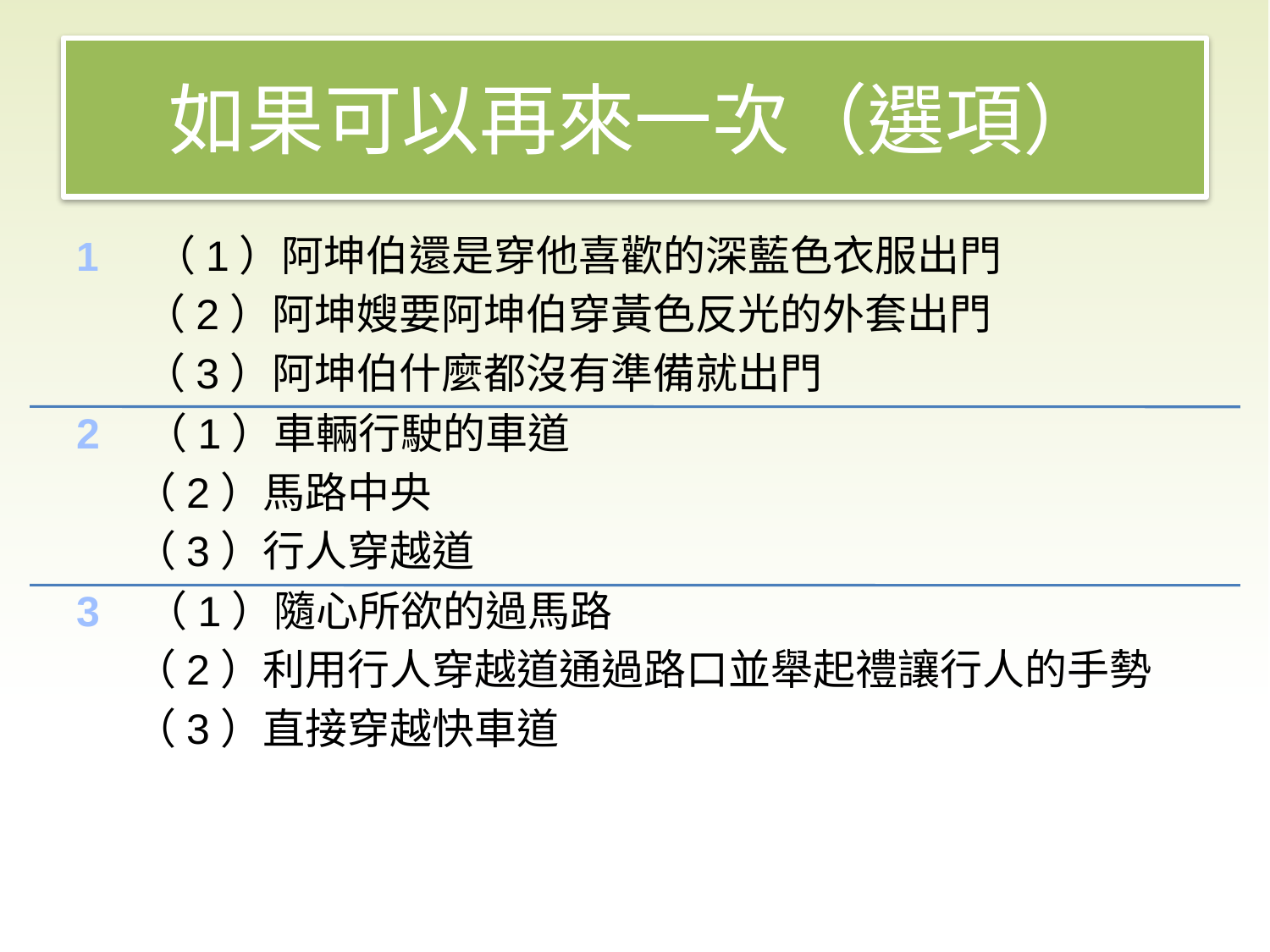

# 如果可以再來一次（選項）
1    （1）阿坤伯還是穿他喜歡的深藍色衣服出門
      （2）阿坤嫂要阿坤伯穿黃色反光的外套出門
      （3）阿坤伯什麼都沒有準備就出門
2   （1）車輛行駛的車道
     （2）馬路中央
     （3）行人穿越道
3   （1）隨心所欲的過馬路
     （2）利用行人穿越道通過路口並舉起禮讓行人的手勢
     （3）直接穿越快車道